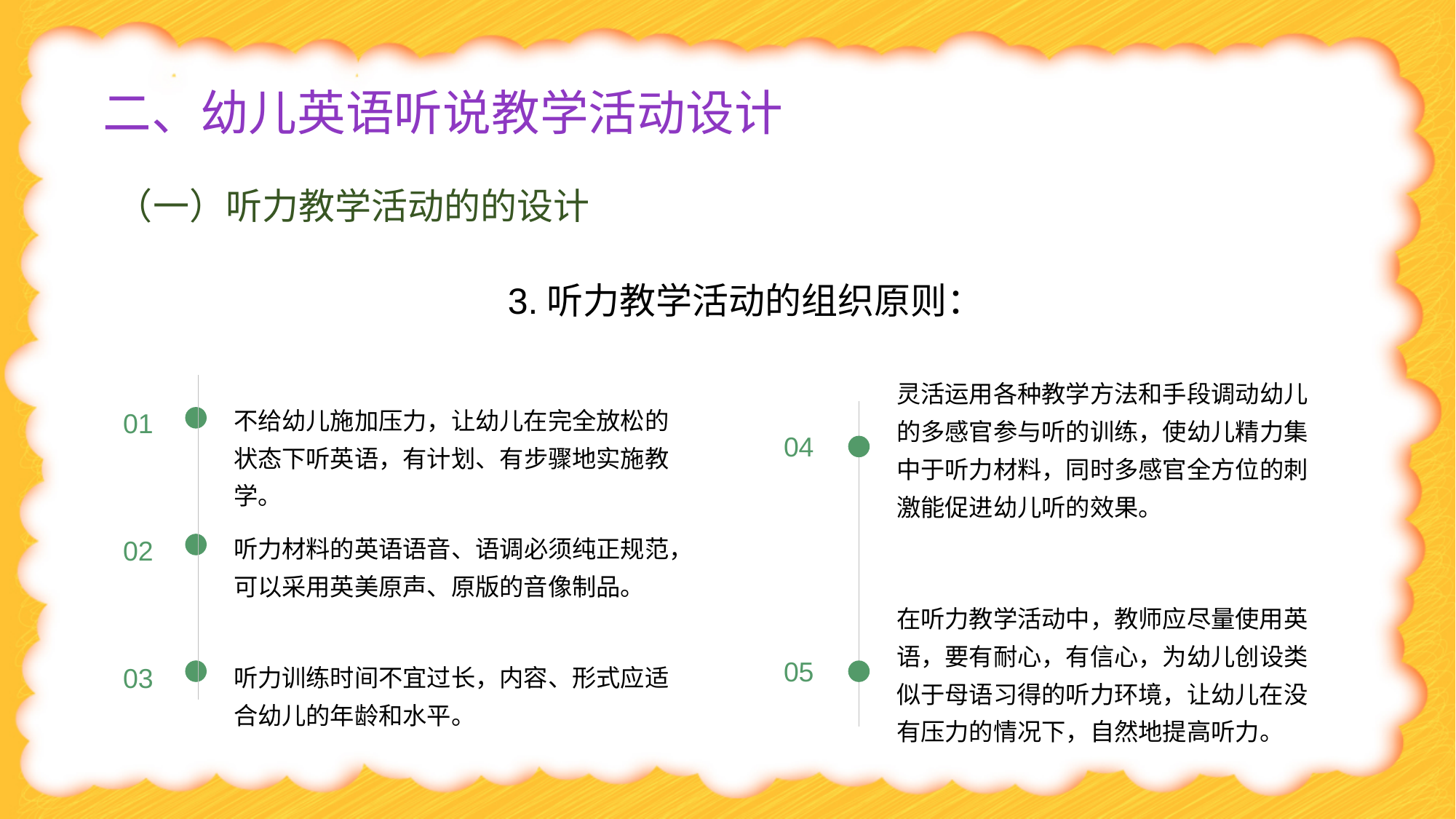

# 二、幼儿英语听说教学活动设计
（一）听力教学活动的的设计
3.听力教学活动的组织原则：
灵活运用各种教学方法和手段调动幼儿的多感官参与听的训练，使幼儿精力集中于听力材料，同时多感官全方位的刺激能促进幼儿听的效果。
不给幼儿施加压力，让幼儿在完全放松的状态下听英语，有计划、有步骤地实施教学。
01

04

听力材料的英语语音、语调必须纯正规范，可以采用英美原声、原版的音像制品。
02

在听力教学活动中，教师应尽量使用英语，要有耐心，有信心，为幼儿创设类似于母语习得的听力环境，让幼儿在没有压力的情况下，自然地提高听力。
听力训练时间不宜过长，内容、形式应适合幼儿的年龄和水平。
05
03